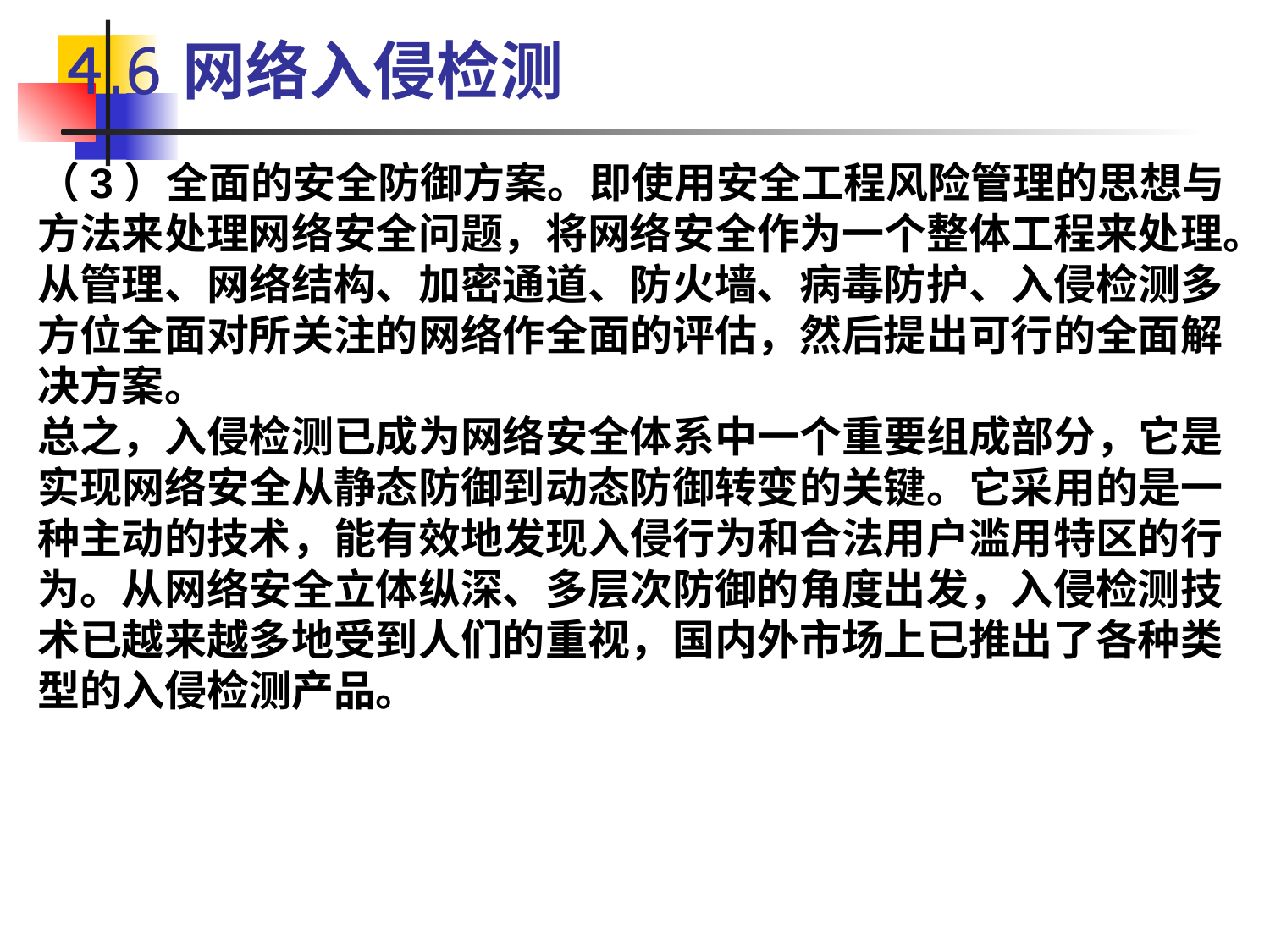

4.6网络入侵检测
（3）全面的安全防御方案。即使用安全工程风险管理的思想与方法来处理网络安全问题，将网络安全作为一个整体工程来处理。从管理、网络结构、加密通道、防火墙、病毒防护、入侵检测多方位全面对所关注的网络作全面的评估，然后提出可行的全面解决方案。
总之，入侵检测已成为网络安全体系中一个重要组成部分，它是实现网络安全从静态防御到动态防御转变的关键。它采用的是一种主动的技术，能有效地发现入侵行为和合法用户滥用特区的行为。从网络安全立体纵深、多层次防御的角度出发，入侵检测技术已越来越多地受到人们的重视，国内外市场上已推出了各种类型的入侵检测产品。